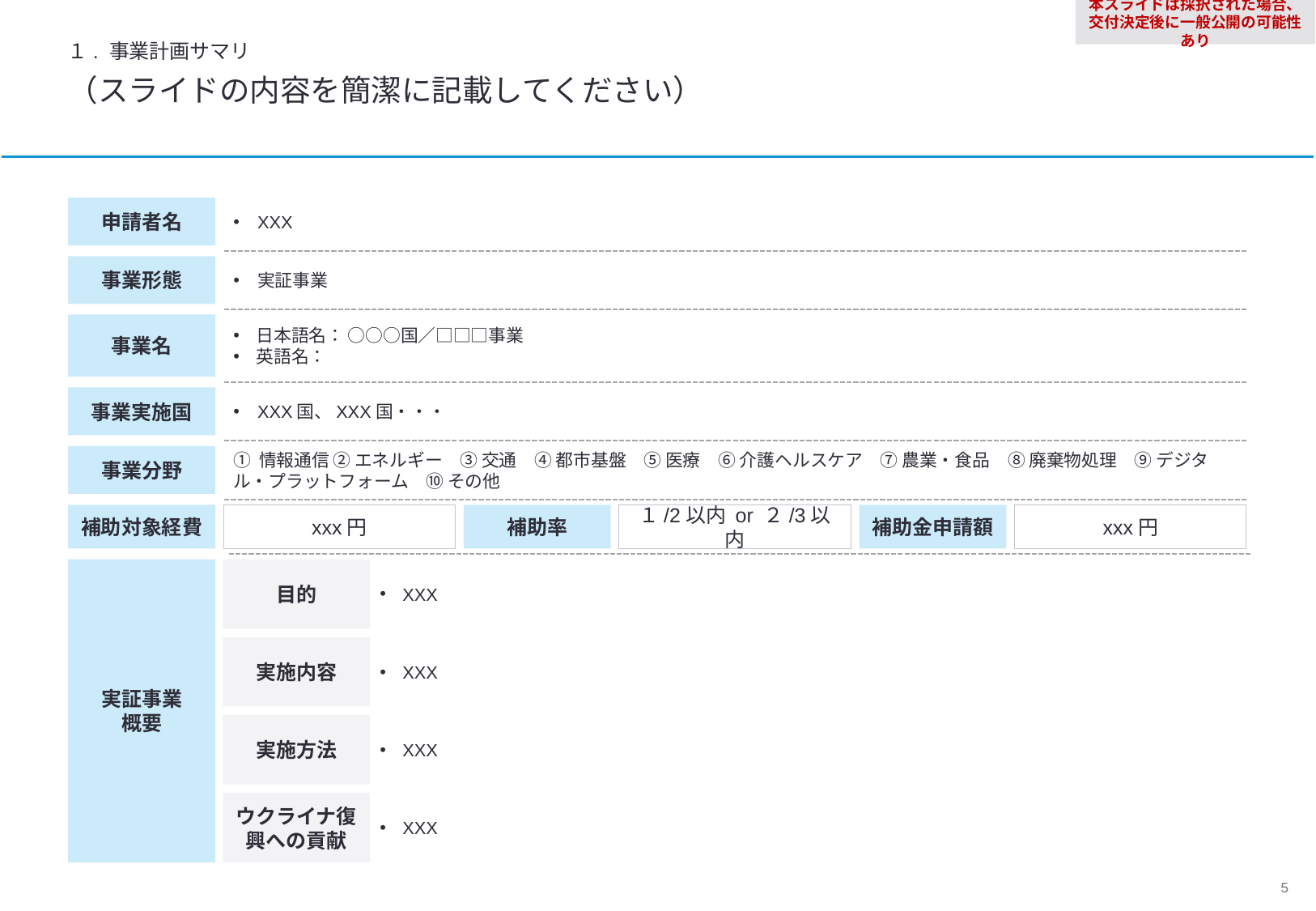

本スライドは採択された場合、交付決定後に一般公開の可能性あり
１. 事業計画サマリ
（スライドの内容を簡潔に記載してください）
申請者名
XXX
事業形態
実証事業
事業名
日本語名： ○○○国／□□□事業
英語名：
事業実施国
XXX国、XXX国・・・
① 情報通信 ② エネルギー　③ 交通　④ 都市基盤　⑤ 医療　⑥ 介護ヘルスケア　⑦ 農業・食品　⑧ 廃棄物処理　⑨ デジタル・プラットフォーム　⑩ その他
事業分野
補助対象経費
xxx円
補助率
１/2以内 or ２/3以内
補助金申請額
xxx円
実証事業
概要
目的
XXX
実施内容
XXX
実施方法
XXX
ウクライナ復興への貢献
XXX